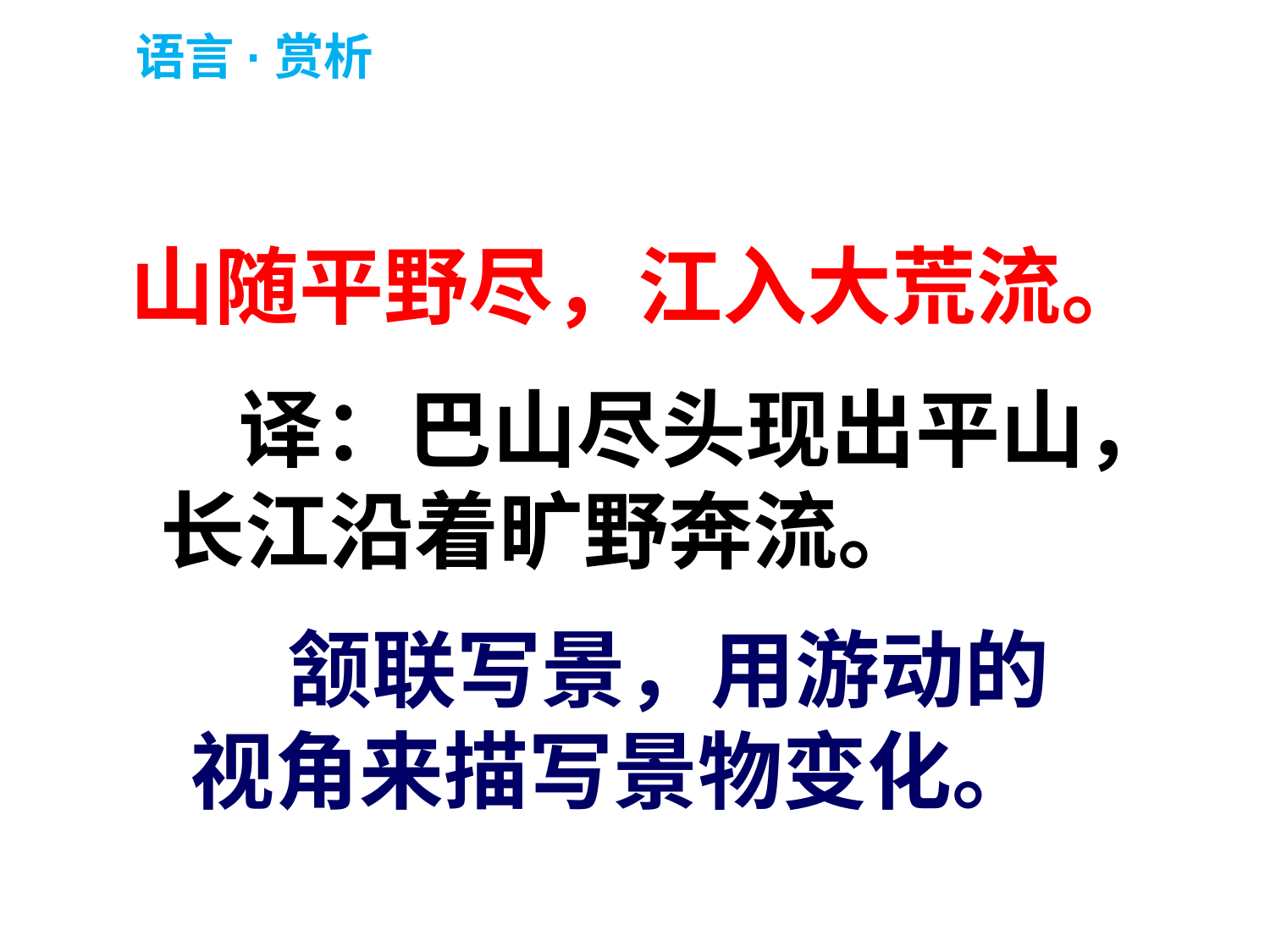

语言·赏析

山随平野尽，江入大荒流。
   译：巴山尽头现出平山，长江沿着旷野奔流。

    颔联写景，用游动的视角来描写景物变化。